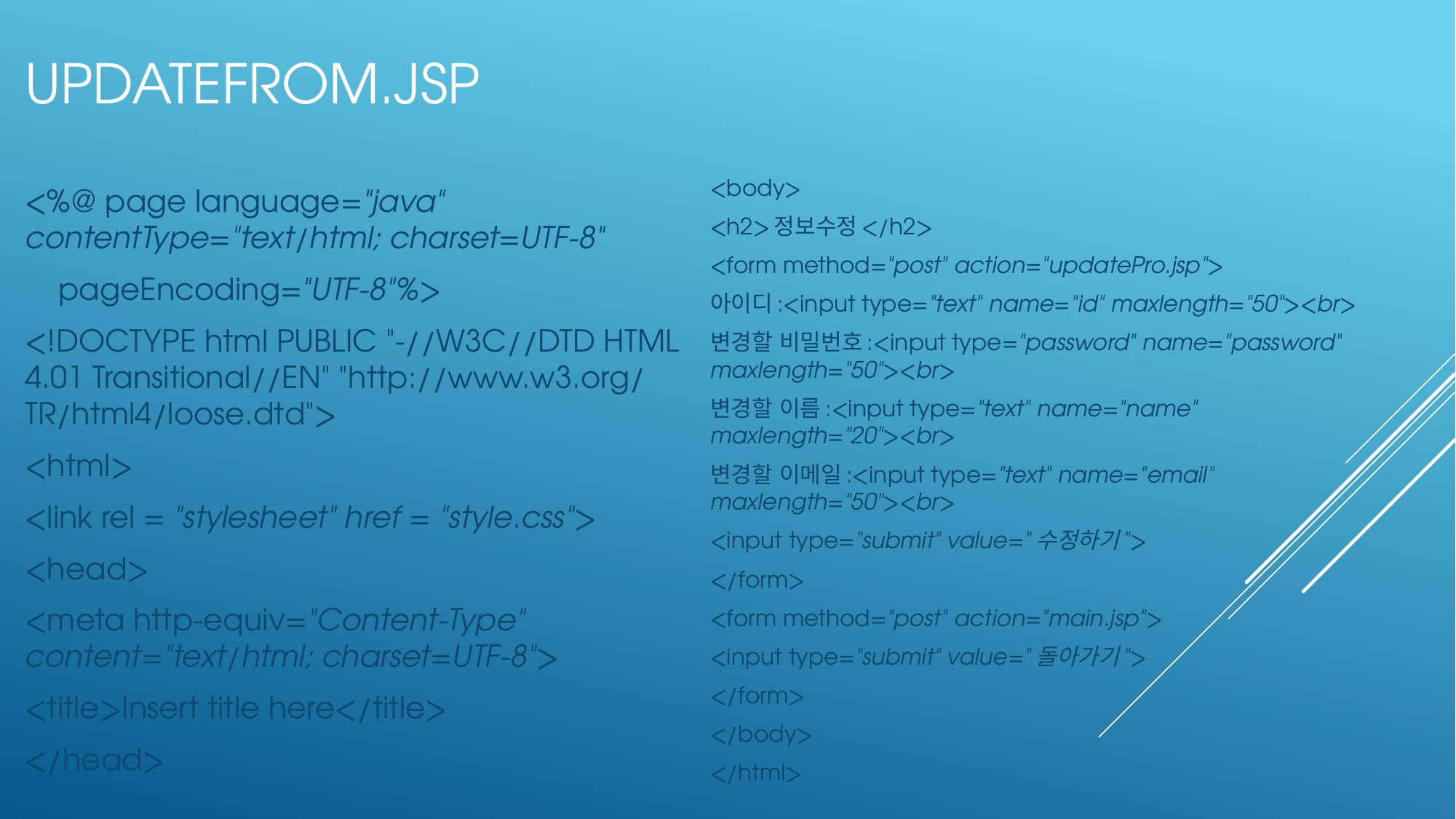

# Updatefrom.jsp
<%@ page language="java" contentType="text/html; charset=UTF-8"
    pageEncoding="UTF-8"%>
<!DOCTYPE html PUBLIC "-//W3C//DTD HTML 4.01 Transitional//EN" "http://www.w3.org/TR/html4/loose.dtd">
<html>
<link rel = "stylesheet" href = "style.css">
<head>
<meta http-equiv="Content-Type" content="text/html; charset=UTF-8">
<title>Insert title here</title>
</head>
<body>
<h2>정보수정</h2>
<form method="post" action="updatePro.jsp">
아이디:<input type="text" name="id" maxlength="50"><br>
변경할 비밀번호:<input type="password" name="password" maxlength="50"><br>
변경할 이름:<input type="text" name="name" maxlength="20"><br>
변경할 이메일:<input type="text" name="email" maxlength="50"><br>
<input type="submit" value="수정하기">
</form>
<form method="post" action="main.jsp">
<input type="submit" value="돌아가기">
</form>
</body>
</html>